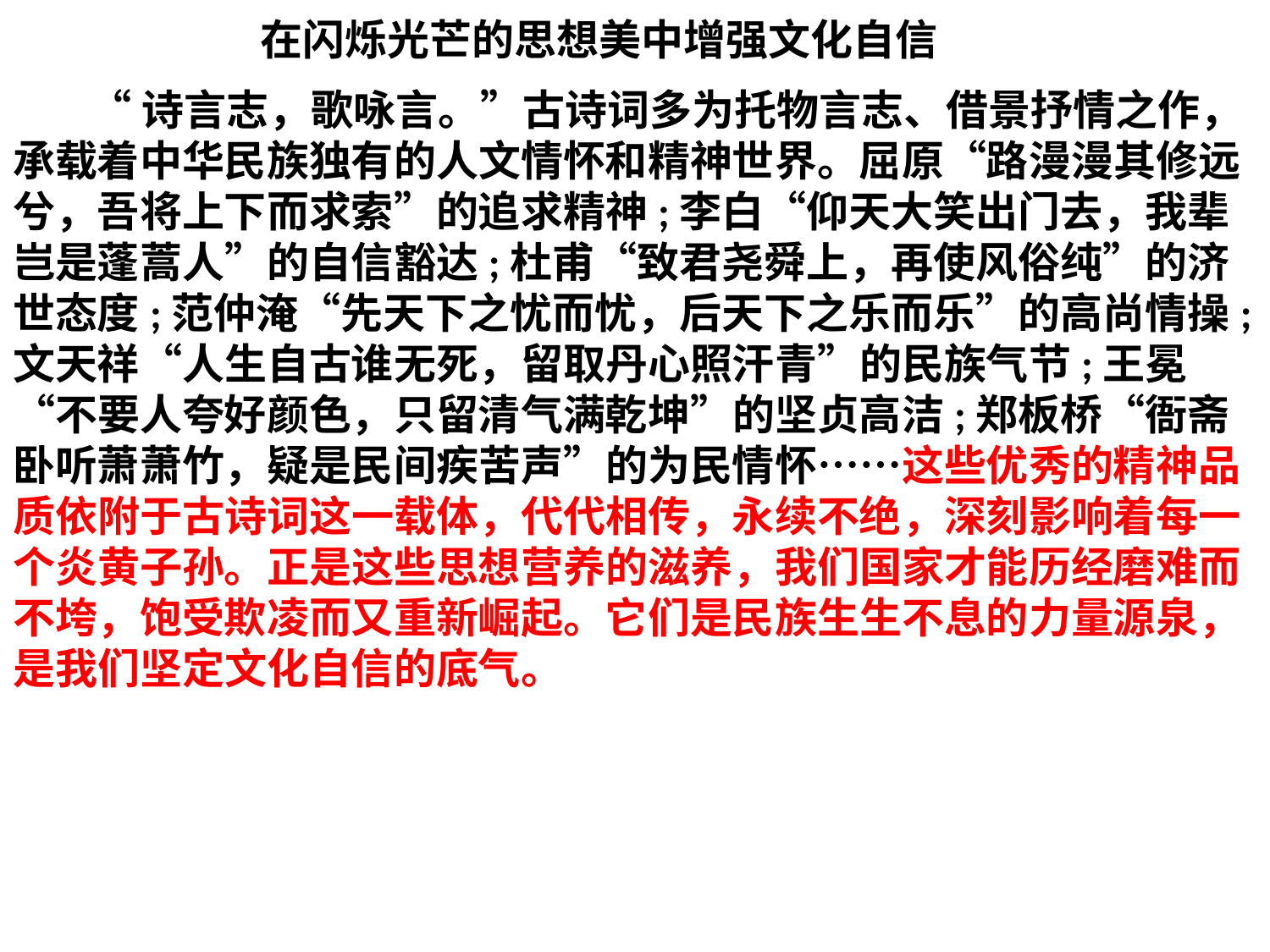

在闪烁光芒的思想美中增强文化自信
        “诗言志，歌咏言。”古诗词多为托物言志、借景抒情之作，承载着中华民族独有的人文情怀和精神世界。屈原“路漫漫其修远兮，吾将上下而求索”的追求精神;李白“仰天大笑出门去，我辈岂是蓬蒿人”的自信豁达;杜甫“致君尧舜上，再使风俗纯”的济世态度;范仲淹“先天下之忧而忧，后天下之乐而乐”的高尚情操;文天祥“人生自古谁无死，留取丹心照汗青”的民族气节;王冕“不要人夸好颜色，只留清气满乾坤”的坚贞高洁;郑板桥“衙斋卧听萧萧竹，疑是民间疾苦声”的为民情怀……这些优秀的精神品质依附于古诗词这一载体，代代相传，永续不绝，深刻影响着每一个炎黄子孙。正是这些思想营养的滋养，我们国家才能历经磨难而不垮，饱受欺凌而又重新崛起。它们是民族生生不息的力量源泉，是我们坚定文化自信的底气。